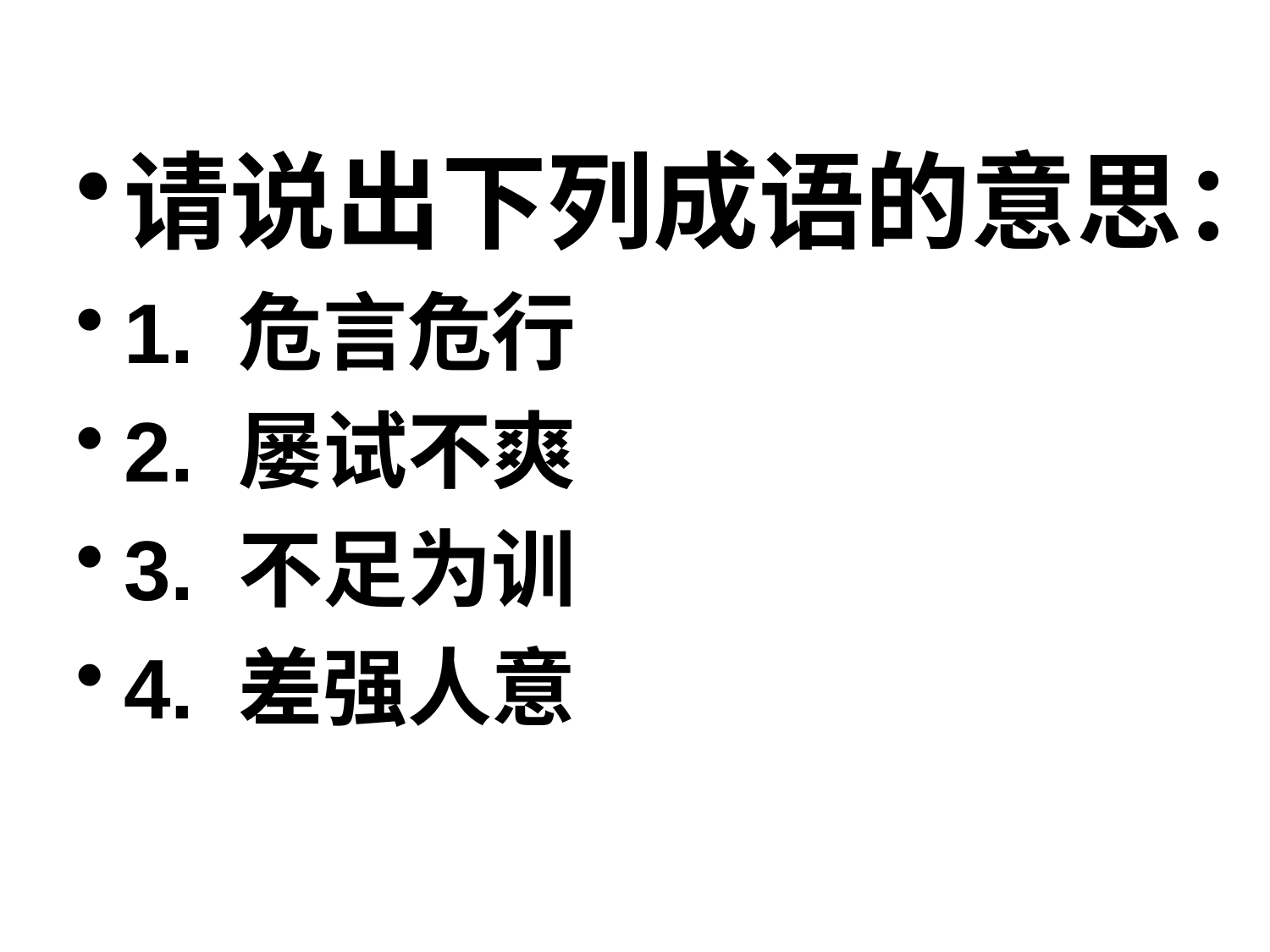

请说出下列成语的意思：
1. 危言危行
2. 屡试不爽
3. 不足为训
4. 差强人意